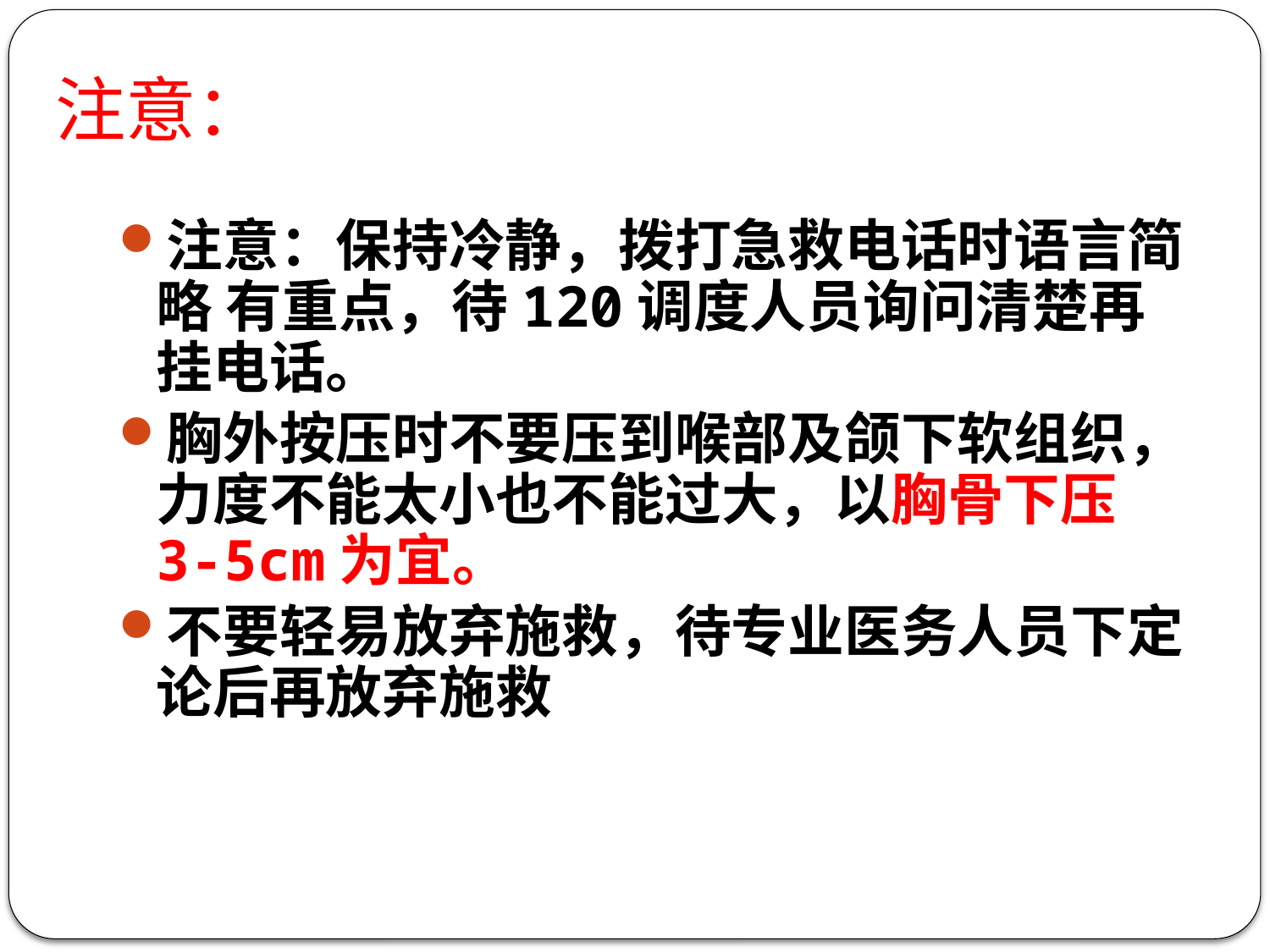

# 注意：
注意：保持冷静，拨打急救电话时语言简略 有重点，待120调度人员询问清楚再挂电话。
胸外按压时不要压到喉部及颌下软组织，力度不能太小也不能过大，以胸骨下压3-5cm为宜。
不要轻易放弃施救，待专业医务人员下定论后再放弃施救